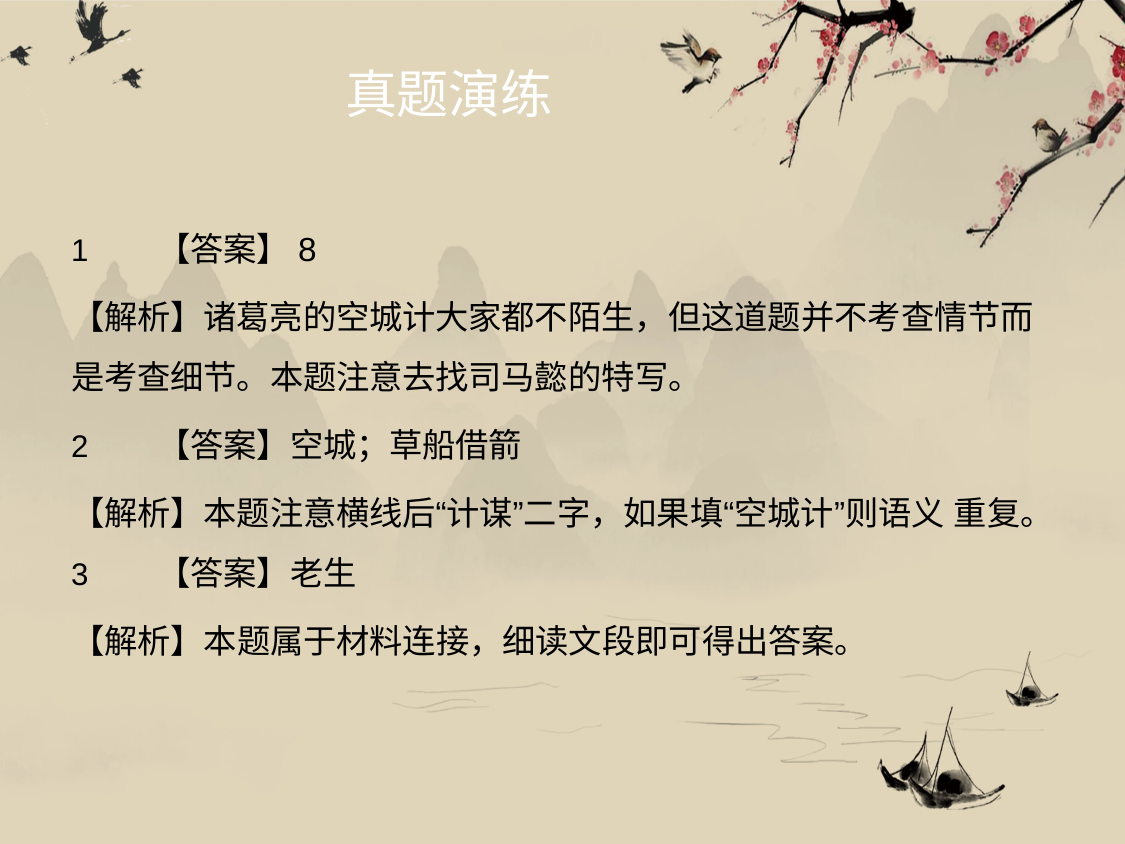

# 真题演练
【答案】8
【解析】诸葛亮的空城计大家都不陌生，但这道题并不考查情节而
是考查细节。本题注意去找司马懿的特写。
【答案】空城；草船借箭
【解析】本题注意横线后“计谋”二字，如果填“空城计”则语义 重复。
【答案】老生
【解析】本题属于材料连接，细读文段即可得出答案。